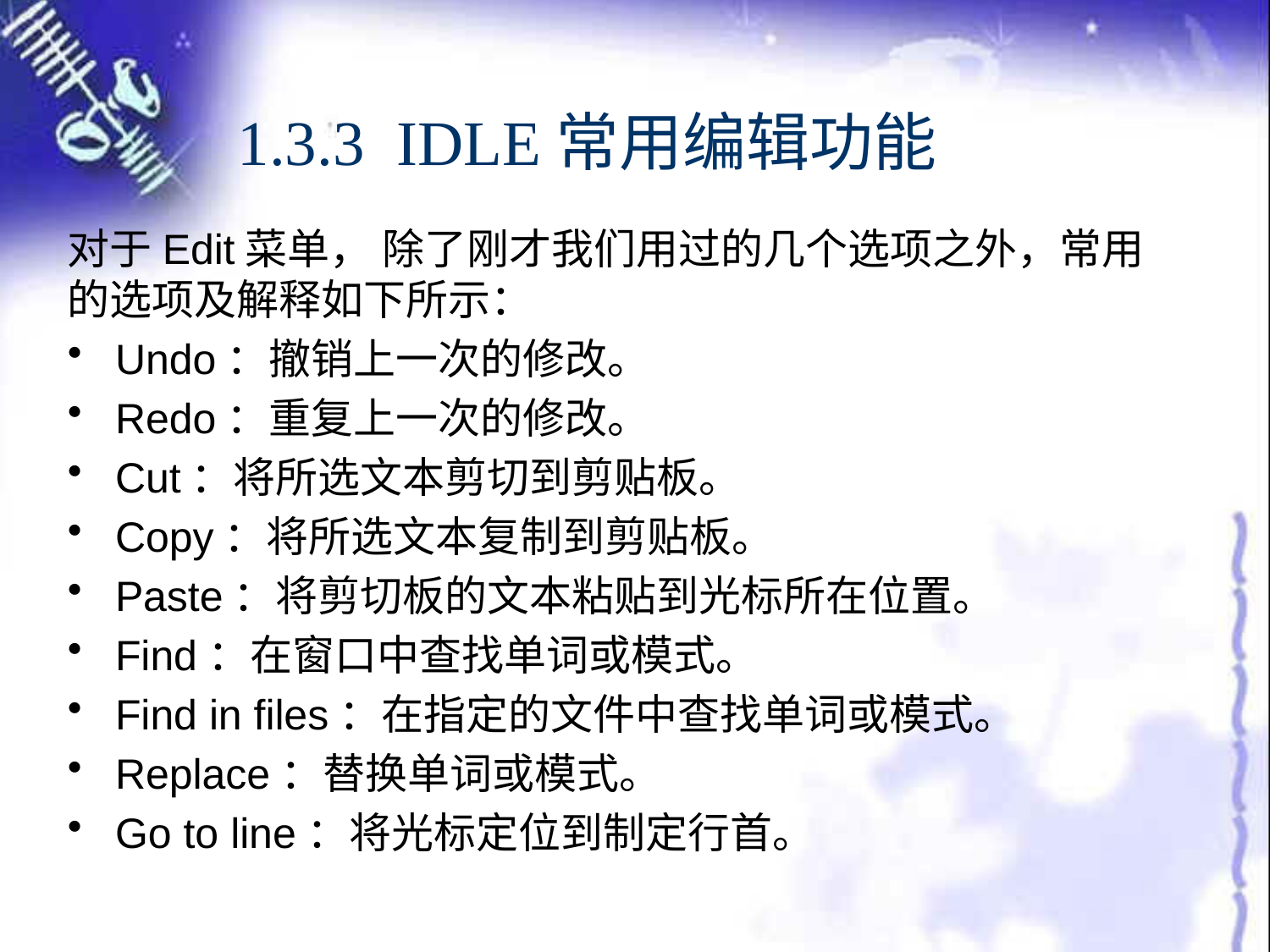

# 1.3.3  IDLE常用编辑功能
对于Edit菜单， 除了刚才我们用过的几个选项之外，常用的选项及解释如下所示：
Undo：撤销上一次的修改。
Redo：重复上一次的修改。
Cut：将所选文本剪切到剪贴板。
Copy：将所选文本复制到剪贴板。
Paste：将剪切板的文本粘贴到光标所在位置。
Find：在窗口中查找单词或模式。
Find in files：在指定的文件中查找单词或模式。
Replace：替换单词或模式。
Go to line：将光标定位到制定行首。